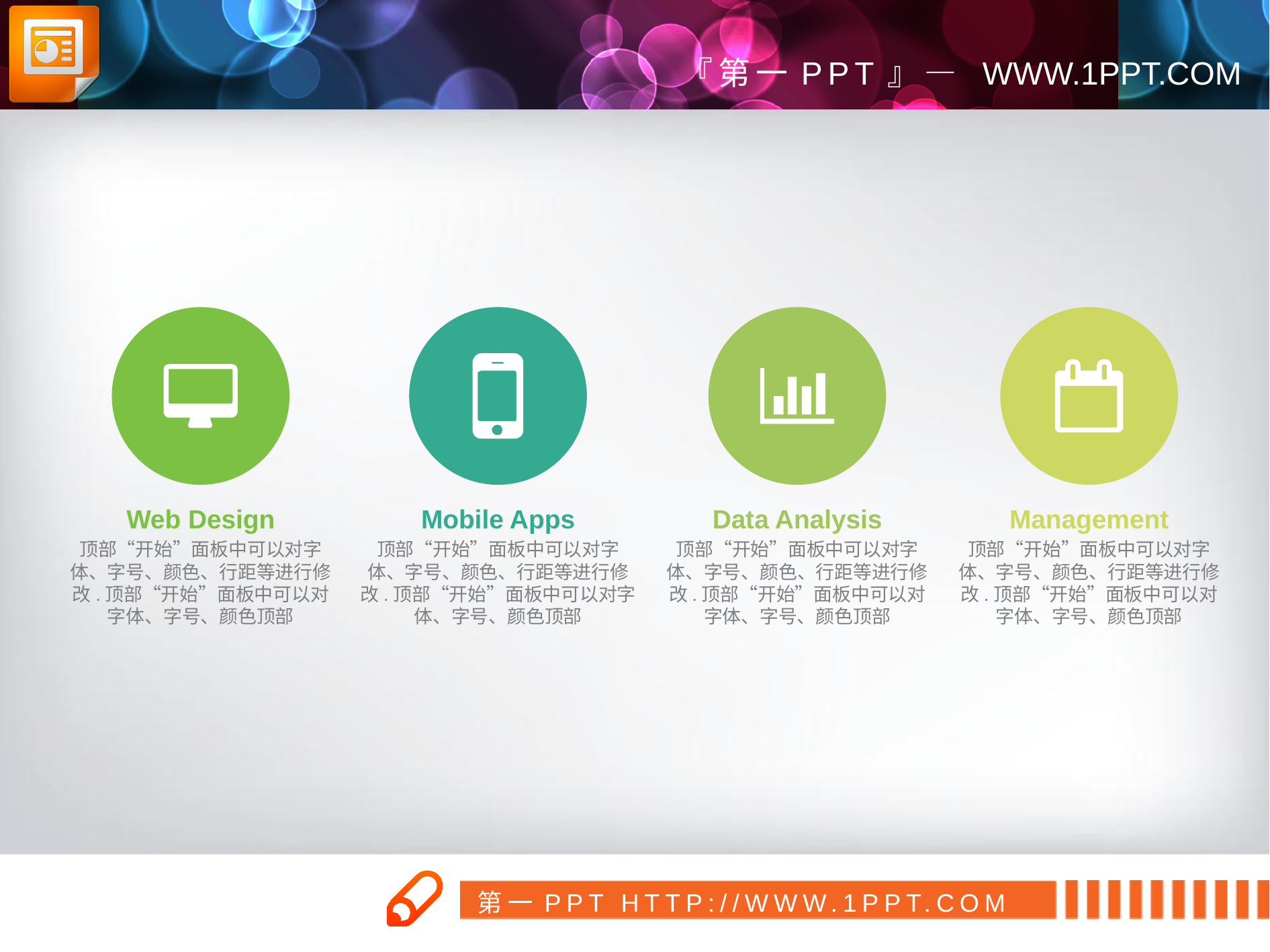

Web Design
顶部“开始”面板中可以对字体、字号、颜色、行距等进行修改.顶部“开始”面板中可以对字体、字号、颜色顶部
Mobile Apps
顶部“开始”面板中可以对字体、字号、颜色、行距等进行修改.顶部“开始”面板中可以对字体、字号、颜色顶部
Data Analysis
顶部“开始”面板中可以对字体、字号、颜色、行距等进行修改.顶部“开始”面板中可以对字体、字号、颜色顶部
Management
顶部“开始”面板中可以对字体、字号、颜色、行距等进行修改.顶部“开始”面板中可以对字体、字号、颜色顶部